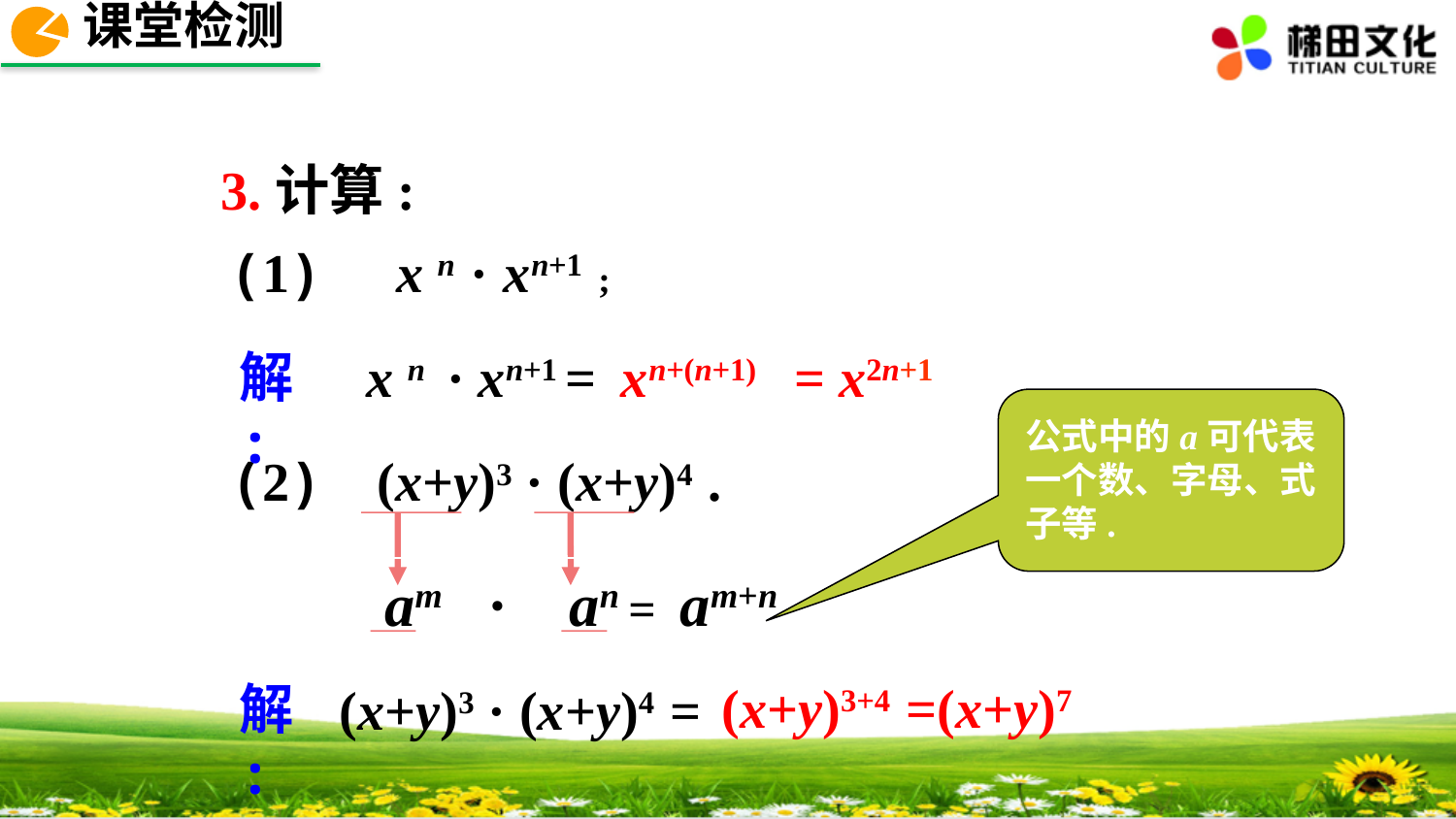

课堂检测

3.计算:
(1)    x n · xn+1  ;
解:
x n  · xn+1 =
xn+(n+1)
= x2n+1

公式中的a可代表一个数、字母、式子等.
(2)    (x+y)3 · (x+y)4  .

am   ·    an =  am+n

(x+y)3+4  =(x+y)7
解:
(x+y)3 · (x+y)4  =